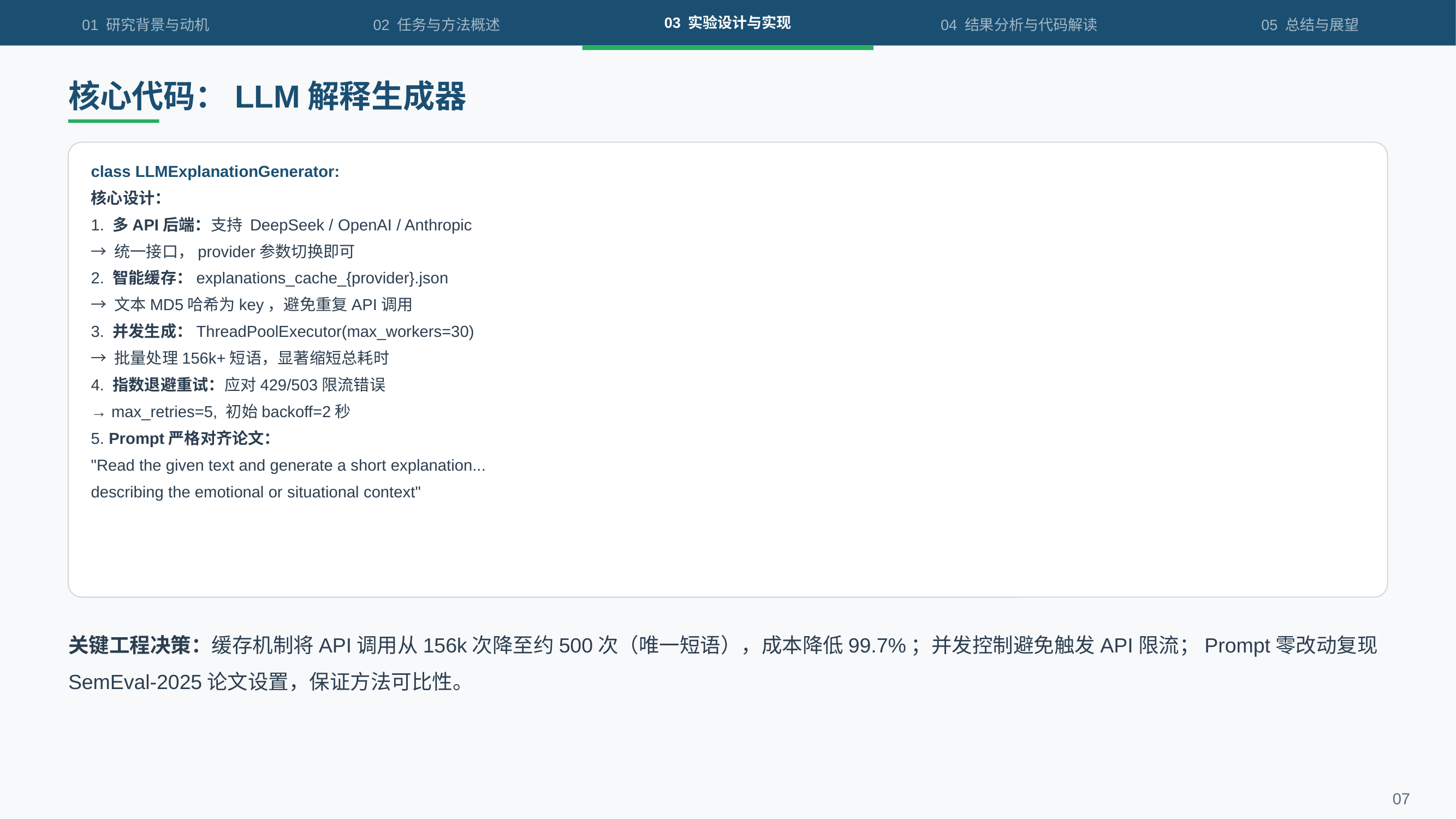

01 研究背景与动机
02 任务与方法概述
03 实验设计与实现
04 结果分析与代码解读
05 总结与展望

核心代码：LLM解释生成器

class LLMExplanationGenerator:
核心设计：
1. 多API后端：支持 DeepSeek / OpenAI / Anthropic
→ 统一接口，provider参数切换即可
2. 智能缓存：explanations_cache_{provider}.json
→ 文本MD5哈希为key，避免重复API调用
3. 并发生成：ThreadPoolExecutor(max_workers=30)
→ 批量处理156k+短语，显著缩短总耗时
4. 指数退避重试：应对429/503限流错误
→ max_retries=5, 初始backoff=2秒
5. Prompt严格对齐论文：
"Read the given text and generate a short explanation...
describing the emotional or situational context"
关键工程决策：缓存机制将API调用从156k次降至约500次（唯一短语），成本降低99.7%；并发控制避免触发API限流；Prompt零改动复现SemEval-2025论文设置，保证方法可比性。
07